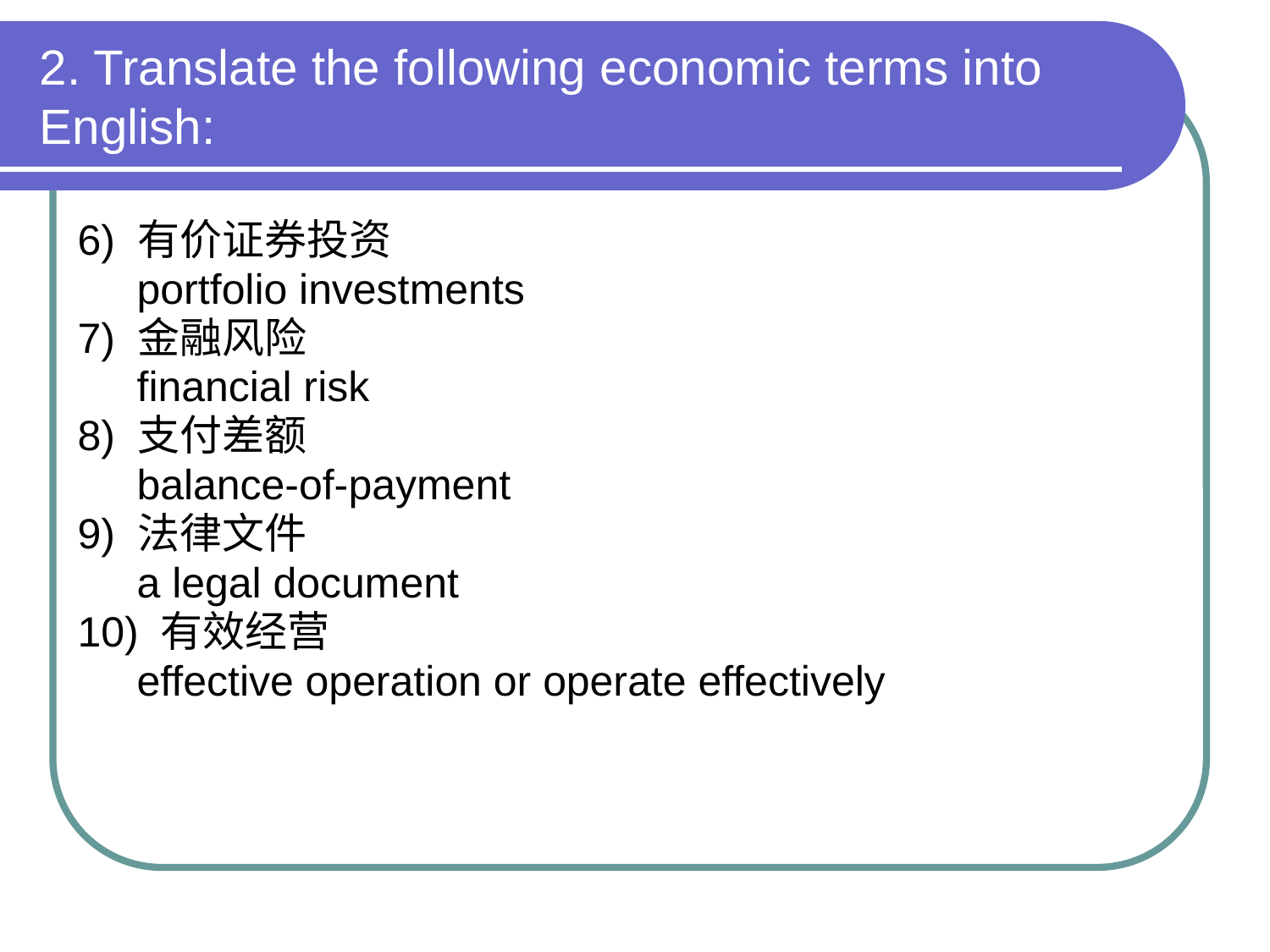

2. Translate the following economic terms into English:
6) 有价证券投资
     portfolio investments
7) 金融风险
     financial risk
8) 支付差额
     balance-of-payment
9) 法律文件
     a legal document
10) 有效经营
     effective operation or operate effectively